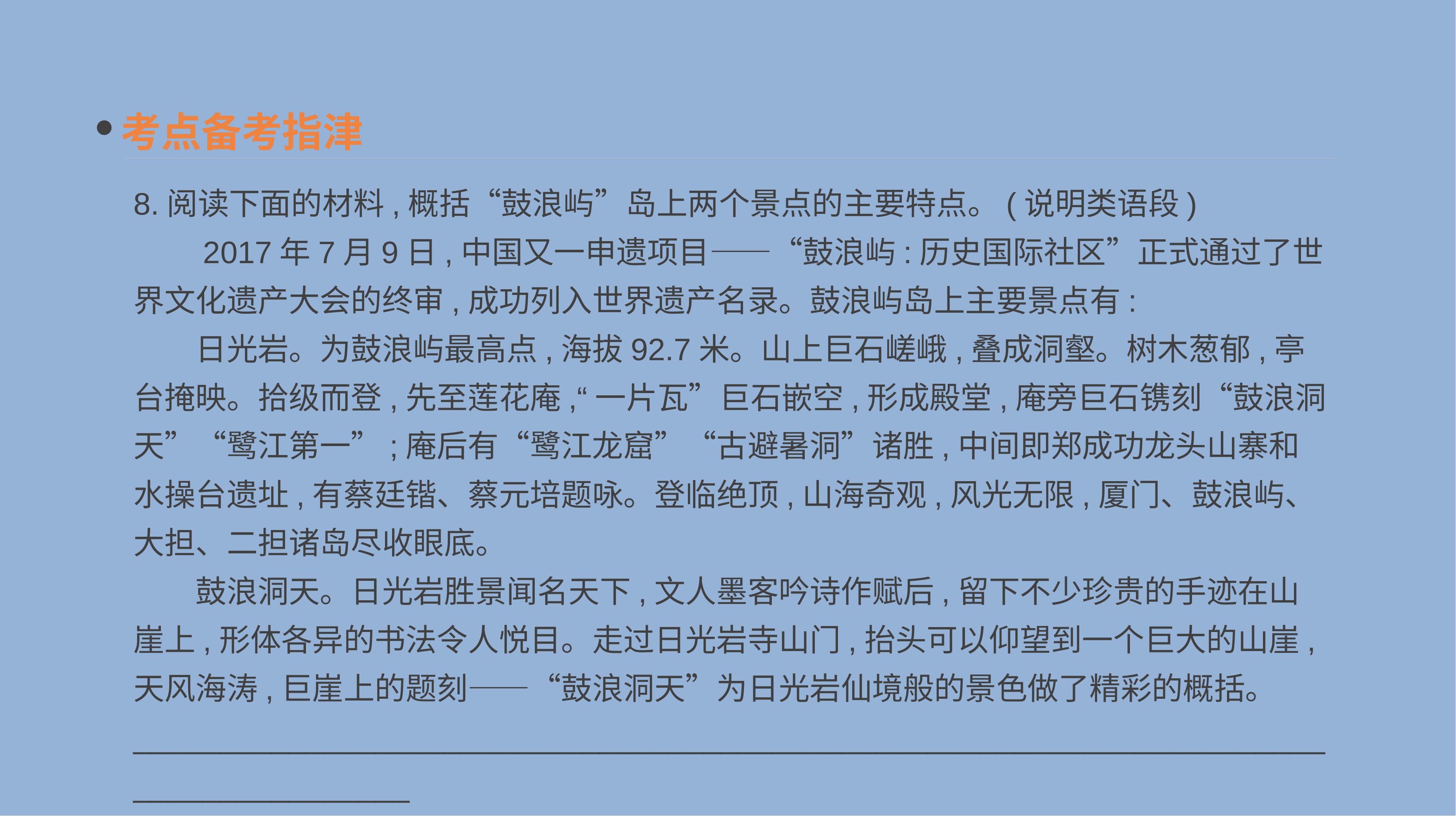

考点备考指津

8.阅读下面的材料,概括“鼓浪屿”岛上两个景点的主要特点。(说明类语段)
　　2017年7月9日,中国又一申遗项目——“鼓浪屿:历史国际社区”正式通过了世界文化遗产大会的终审,成功列入世界遗产名录。鼓浪屿岛上主要景点有:
　　日光岩。为鼓浪屿最高点,海拔92.7米。山上巨石嵯峨,叠成洞壑。树木葱郁,亭台掩映。拾级而登,先至莲花庵,“一片瓦”巨石嵌空,形成殿堂,庵旁巨石镌刻“鼓浪洞天”“鹭江第一”;庵后有“鹭江龙窟”“古避暑洞”诸胜,中间即郑成功龙头山寨和水操台遗址,有蔡廷锴、蔡元培题咏。登临绝顶,山海奇观,风光无限,厦门、鼓浪屿、大担、二担诸岛尽收眼底。
　　鼓浪洞天。日光岩胜景闻名天下,文人墨客吟诗作赋后,留下不少珍贵的手迹在山崖上,形体各异的书法令人悦目。走过日光岩寺山门,抬头可以仰望到一个巨大的山崖,天风海涛,巨崖上的题刻——“鼓浪洞天”为日光岩仙境般的景色做了精彩的概括。
_____________________________________________________________________________________